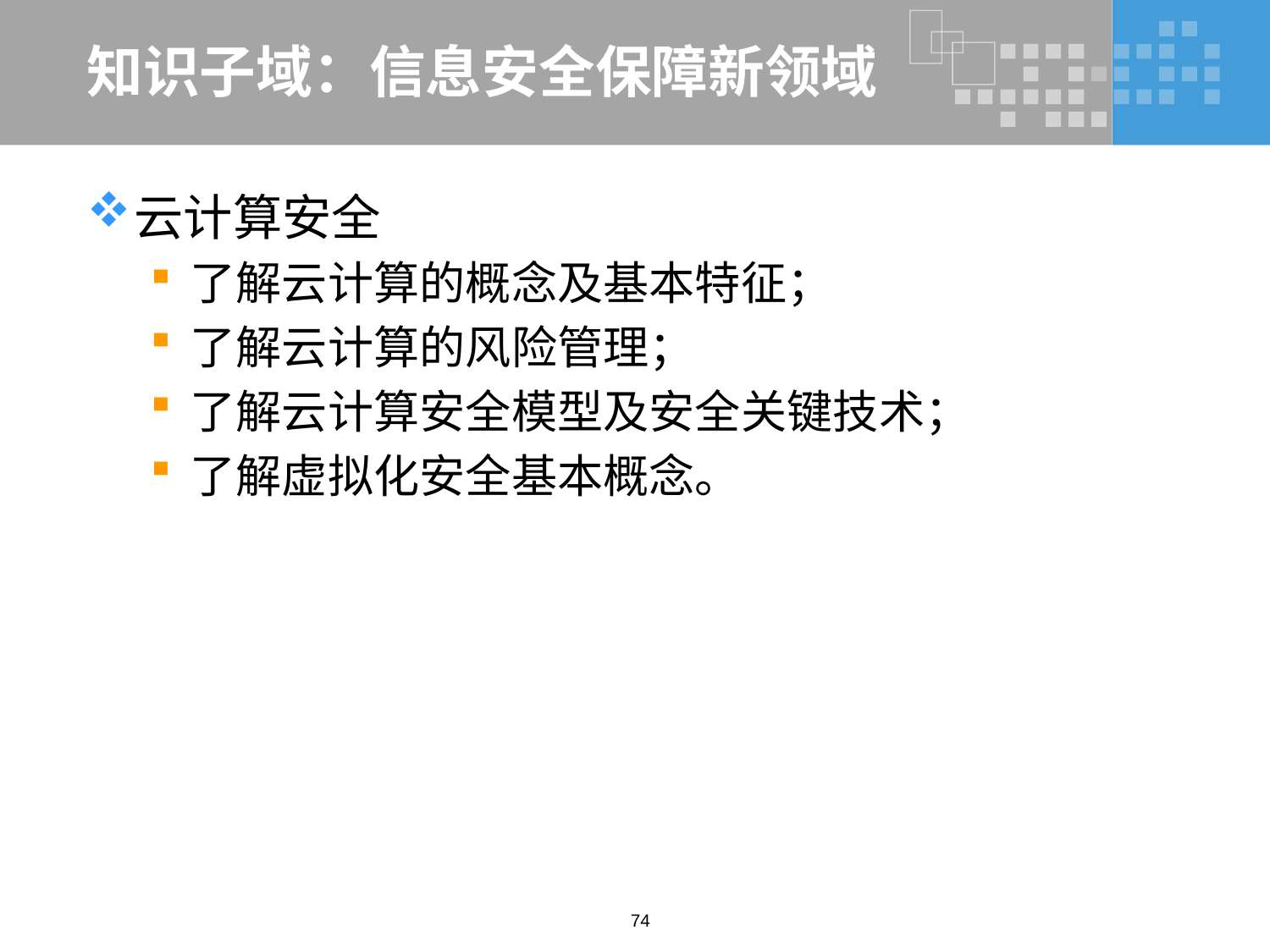

# 知识子域：信息安全保障新领域
云计算安全
了解云计算的概念及基本特征；
了解云计算的风险管理；
了解云计算安全模型及安全关键技术；
了解虚拟化安全基本概念。

74